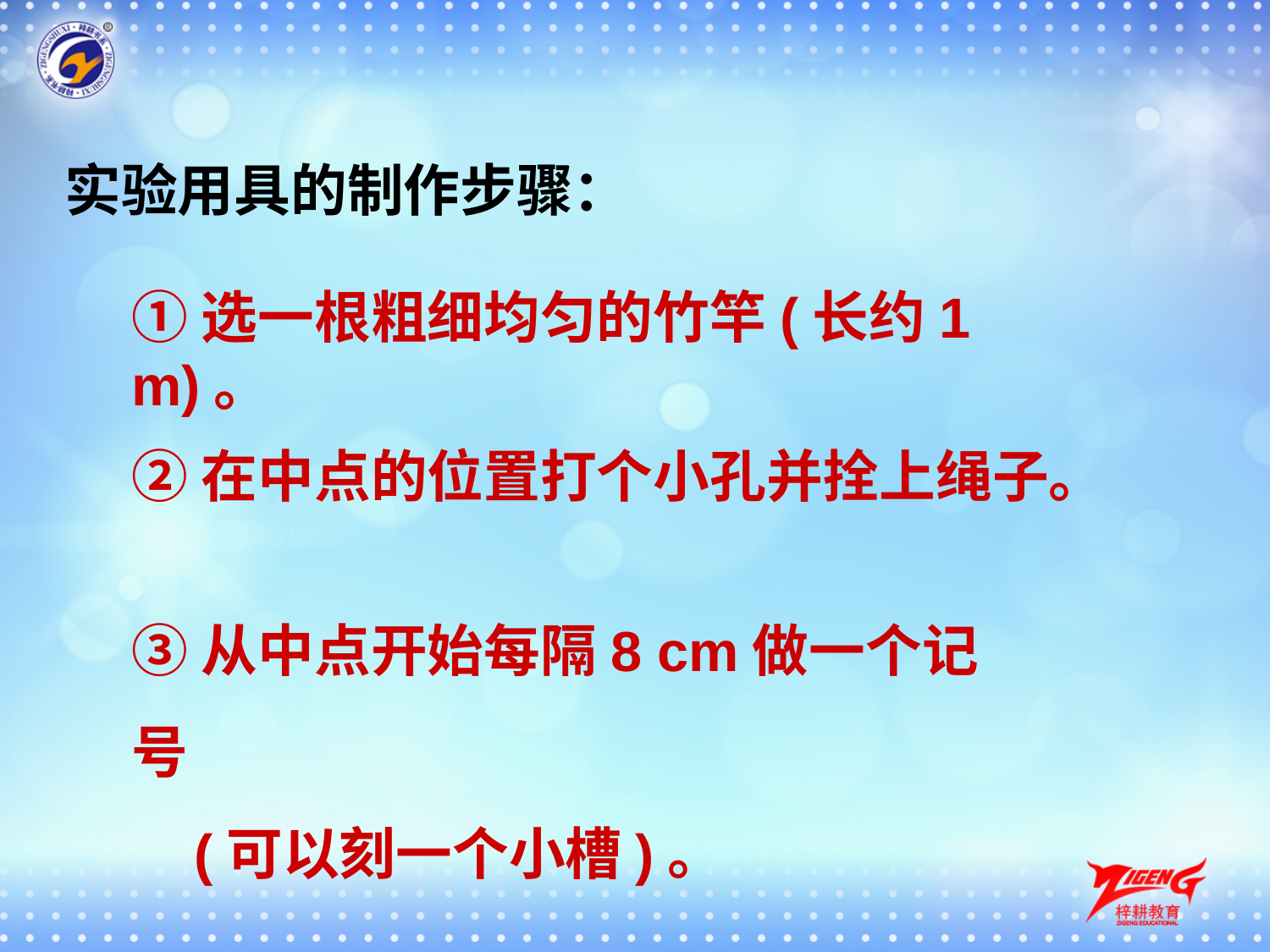

实验用具的制作步骤：
①选一根粗细均匀的竹竿(长约1 m)。
②在中点的位置打个小孔并拴上绳子。
③从中点开始每隔8 cm做一个记号
    (可以刻一个小槽)。